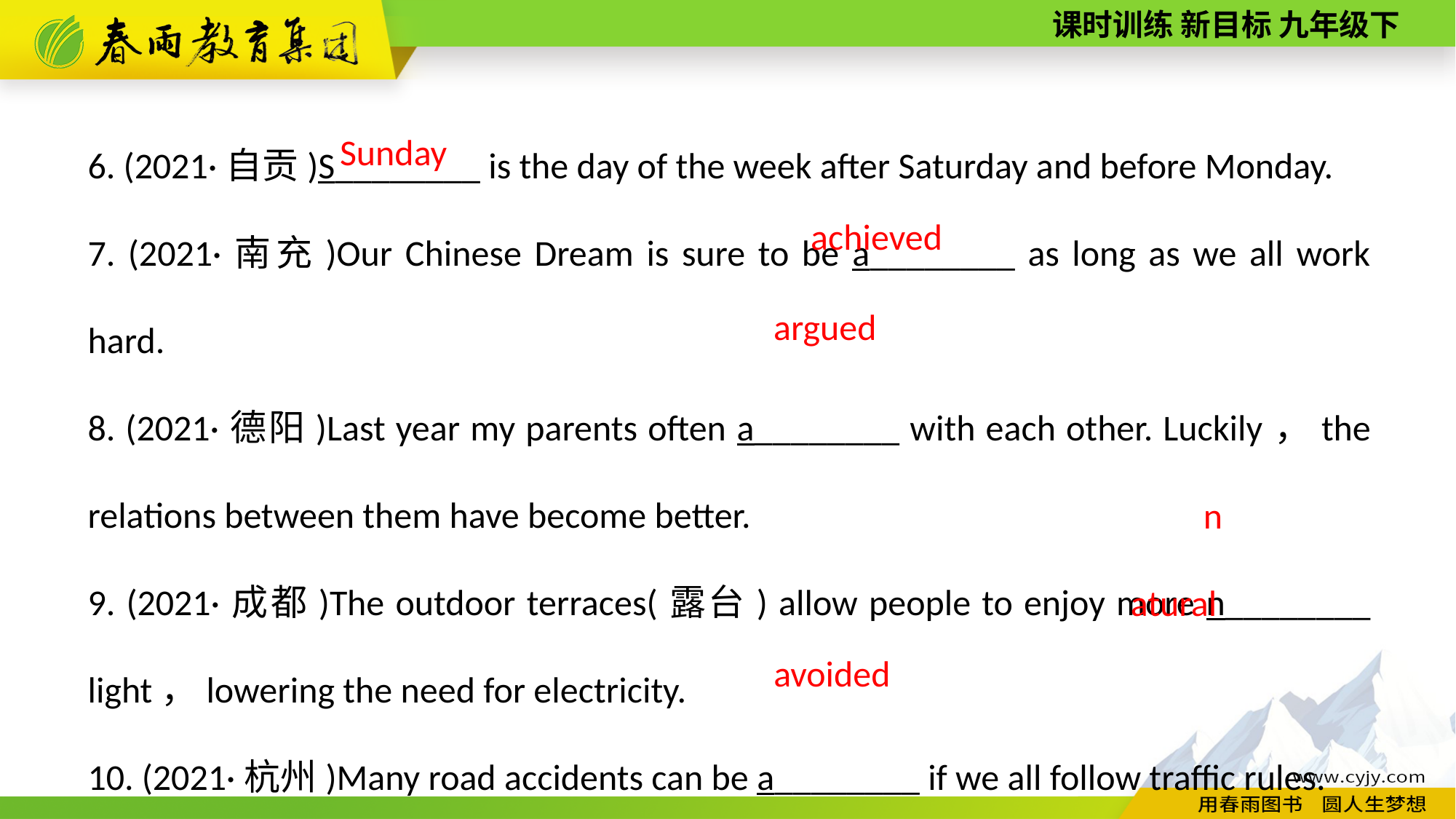

6. (2021·自贡)S________ is the day of the week after Saturday and before Monday.
7. (2021·南充)Our Chinese Dream is sure to be a________ as long as we all work hard.
8. (2021·德阳)Last year my parents often a________ with each other. Luckily，the relations between them have become better.
9. (2021·成都)The outdoor terraces(露台) allow people to enjoy more n________ light，lowering the need for electricity.
10. (2021·杭州)Many road accidents can be a________ if we all follow traffic rules.
Sunday
achieved
argued
natural
avoided